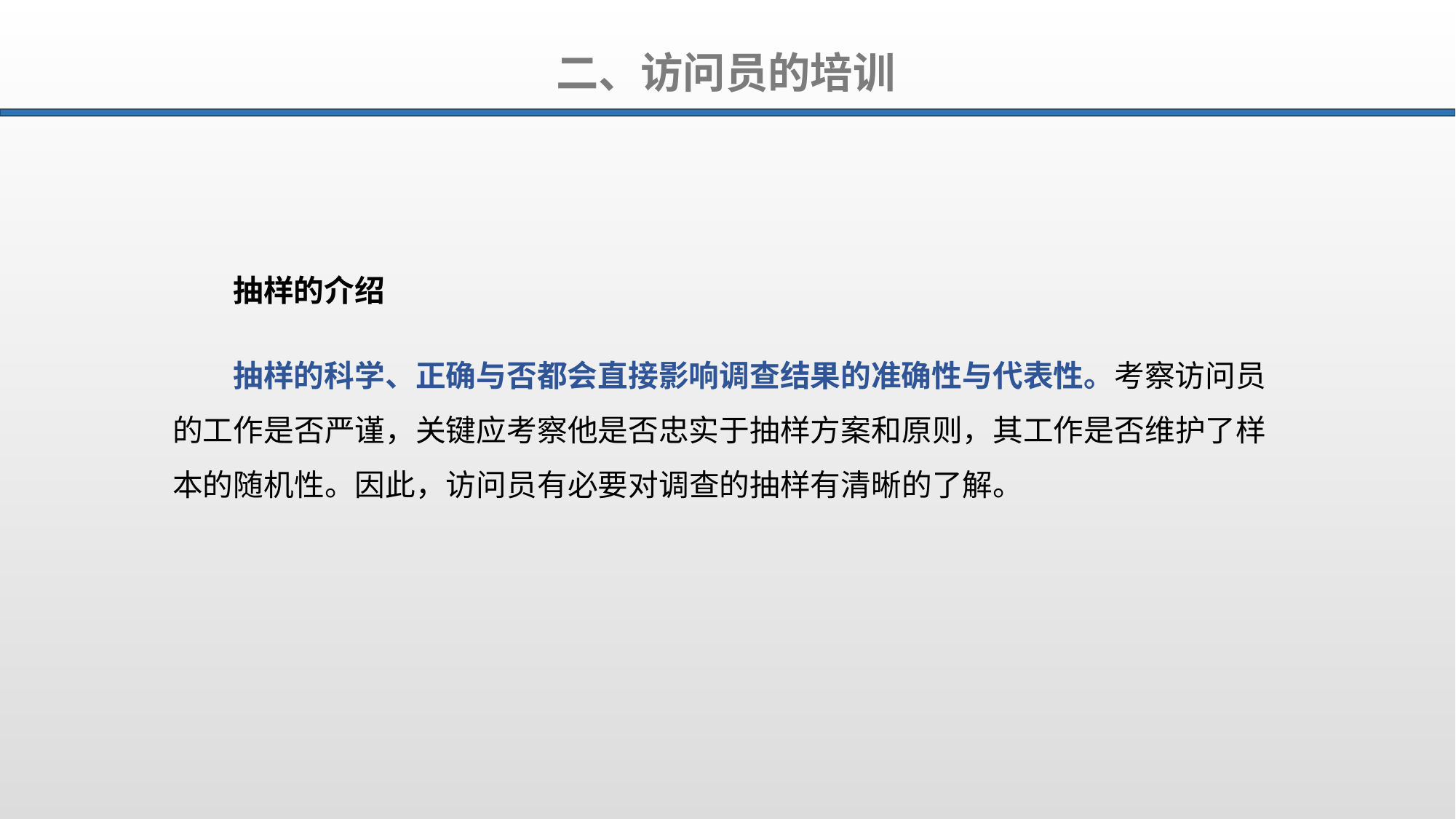

二、访问员的培训

抽样的介绍
抽样的科学、正确与否都会直接影响调查结果的准确性与代表性。考察访问员的工作是否严谨，关键应考察他是否忠实于抽样方案和原则，其工作是否维护了样本的随机性。因此，访问员有必要对调查的抽样有清晰的了解。